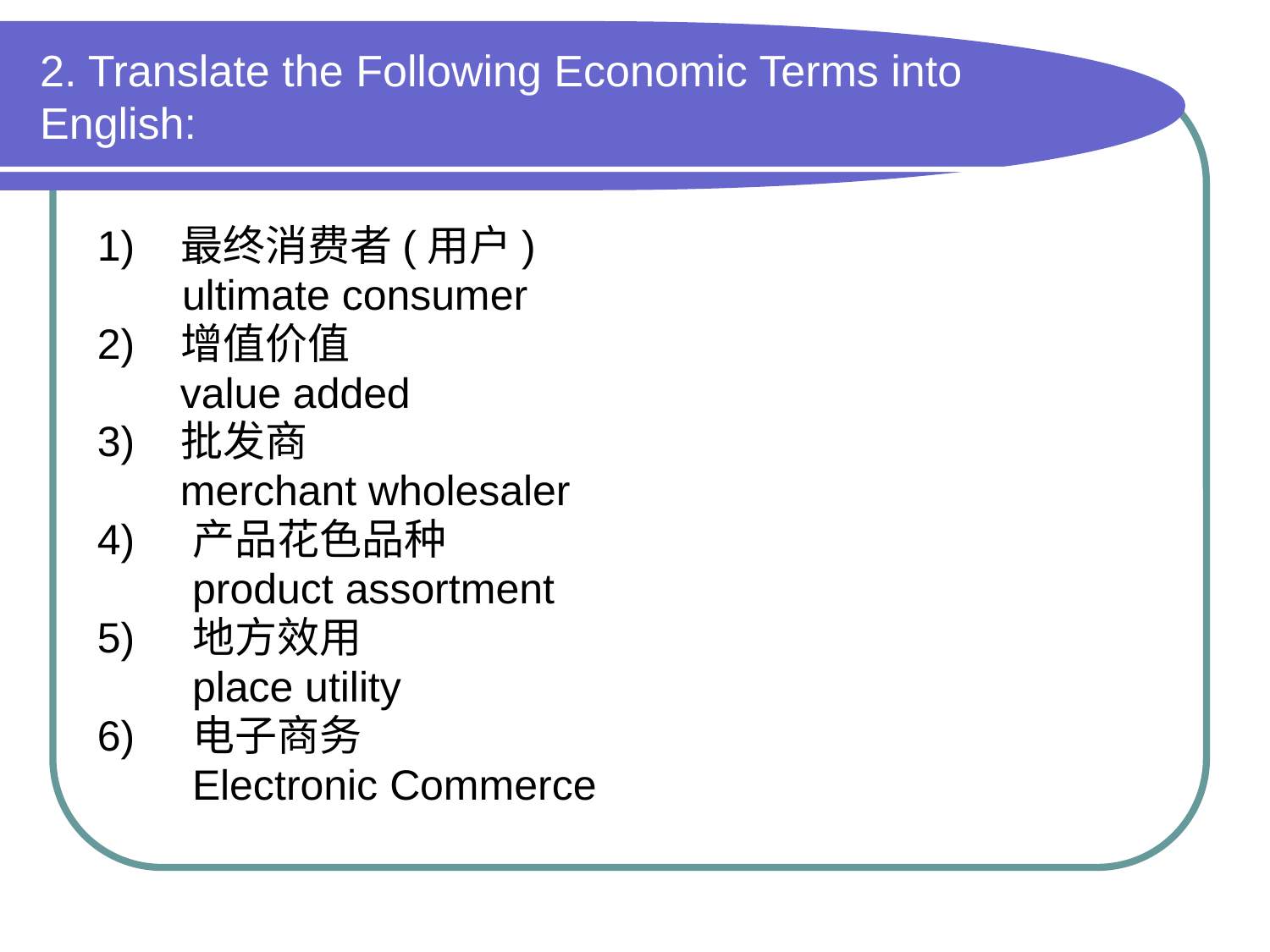

# 2. Translate the Following Economic Terms into English:
1)   最终消费者(用户)
	ultimate consumer
2)   增值价值
       value added
3)   批发商
       merchant wholesaler
4)    产品花色品种
        product assortment
5)    地方效用
        place utility
6)    电子商务
        Electronic Commerce